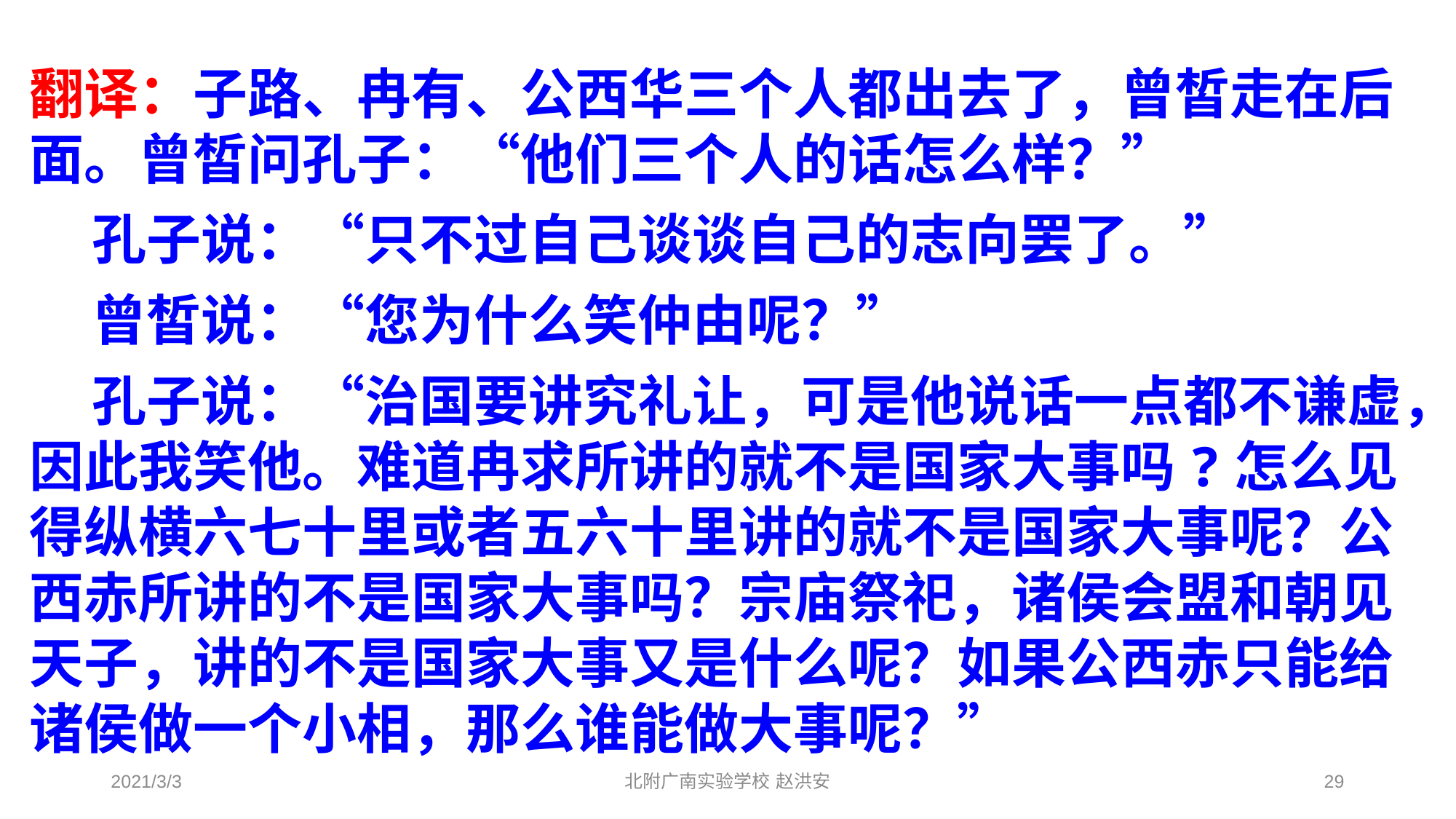

翻译：子路、冉有、公西华三个人都出去了，曾皙走在后面。曾皙问孔子：“他们三个人的话怎么样？”
    孔子说：“只不过自己谈谈自己的志向罢了。”
    曾皙说：“您为什么笑仲由呢？”
    孔子说：“治国要讲究礼让，可是他说话一点都不谦虚，因此我笑他。难道冉求所讲的就不是国家大事吗?怎么见得纵横六七十里或者五六十里讲的就不是国家大事呢？公西赤所讲的不是国家大事吗？宗庙祭祀，诸侯会盟和朝见天子，讲的不是国家大事又是什么呢？如果公西赤只能给诸侯做一个小相，那么谁能做大事呢？”
2021/3/3
北附广南实验学校 赵洪安
29